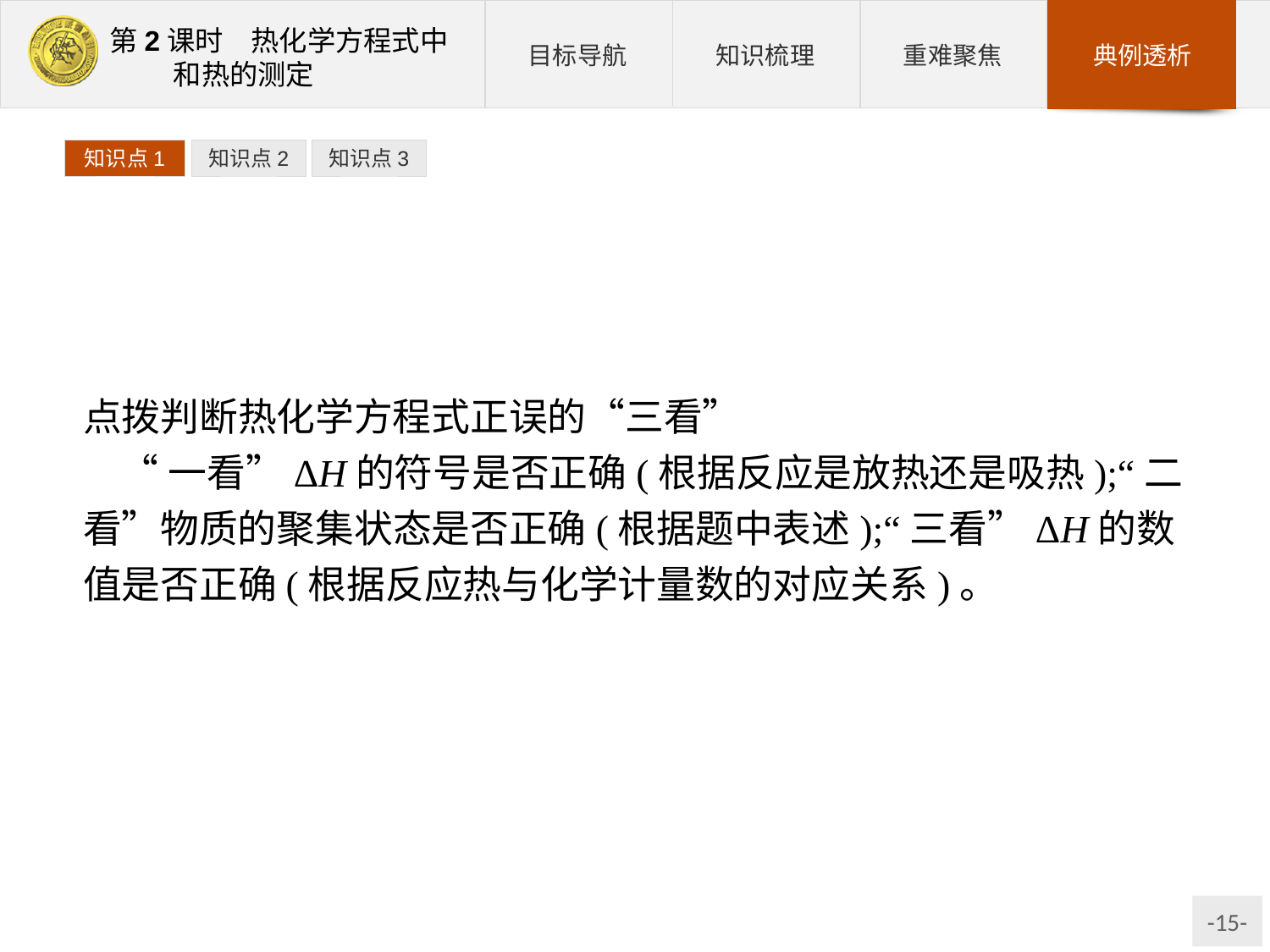

知识点1
知识点2
知识点3
点拨判断热化学方程式正误的“三看”
“一看”ΔH的符号是否正确(根据反应是放热还是吸热);“二看”物质的聚集状态是否正确(根据题中表述);“三看”ΔH的数值是否正确(根据反应热与化学计量数的对应关系)。